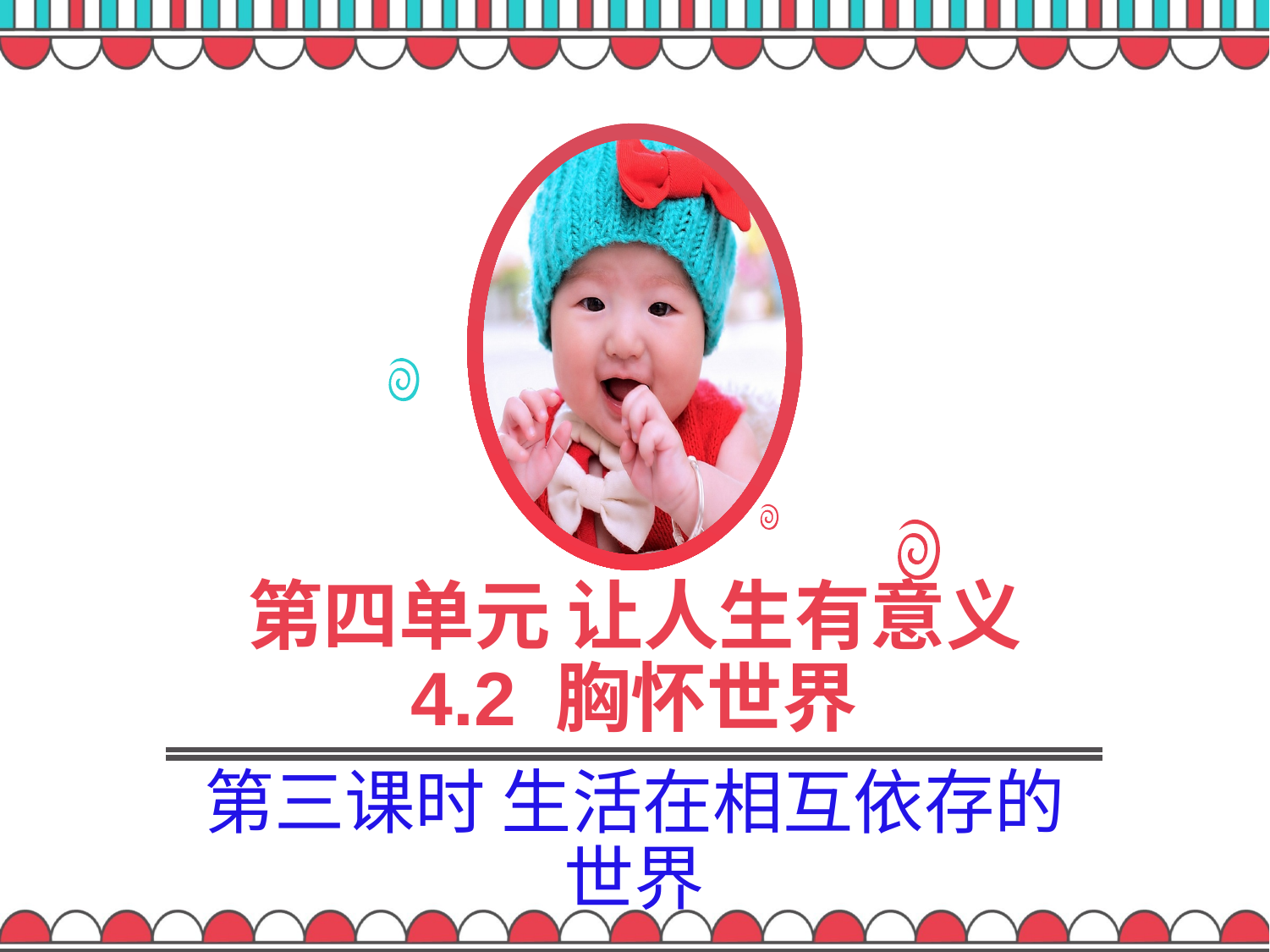

# 第四单元 让人生有意义 4.2 胸怀世界
第三课时 生活在相互依存的世界